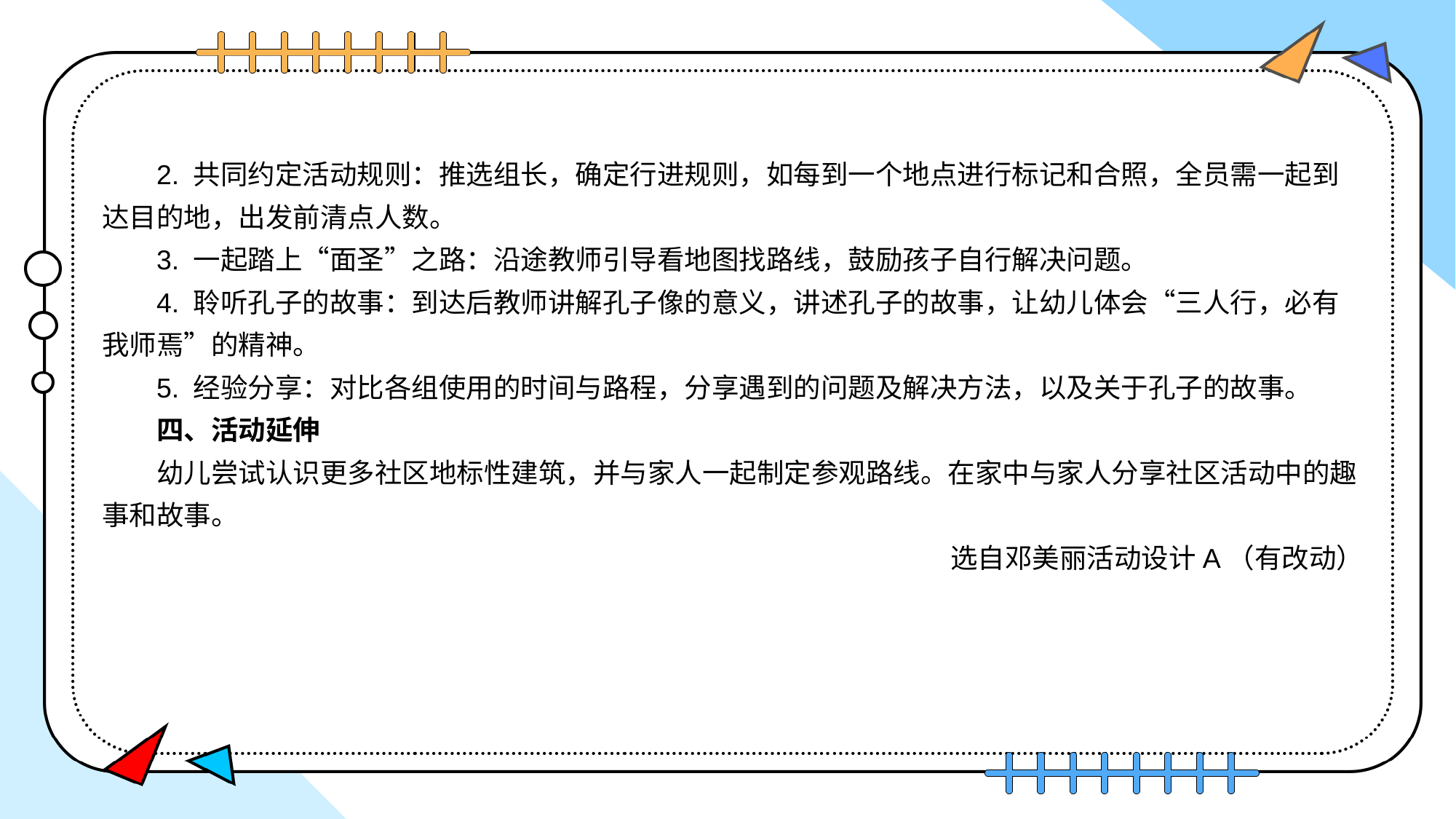

2. 共同约定活动规则：推选组长，确定行进规则，如每到一个地点进行标记和合照，全员需一起到达目的地，出发前清点人数。
3. 一起踏上“面圣”之路：沿途教师引导看地图找路线，鼓励孩子自行解决问题。
4. 聆听孔子的故事：到达后教师讲解孔子像的意义，讲述孔子的故事，让幼儿体会“三人行，必有我师焉”的精神。
5. 经验分享：对比各组使用的时间与路程，分享遇到的问题及解决方法，以及关于孔子的故事。
四、活动延伸
幼儿尝试认识更多社区地标性建筑，并与家人一起制定参观路线。在家中与家人分享社区活动中的趣事和故事。
选自邓美丽活动设计A（有改动）